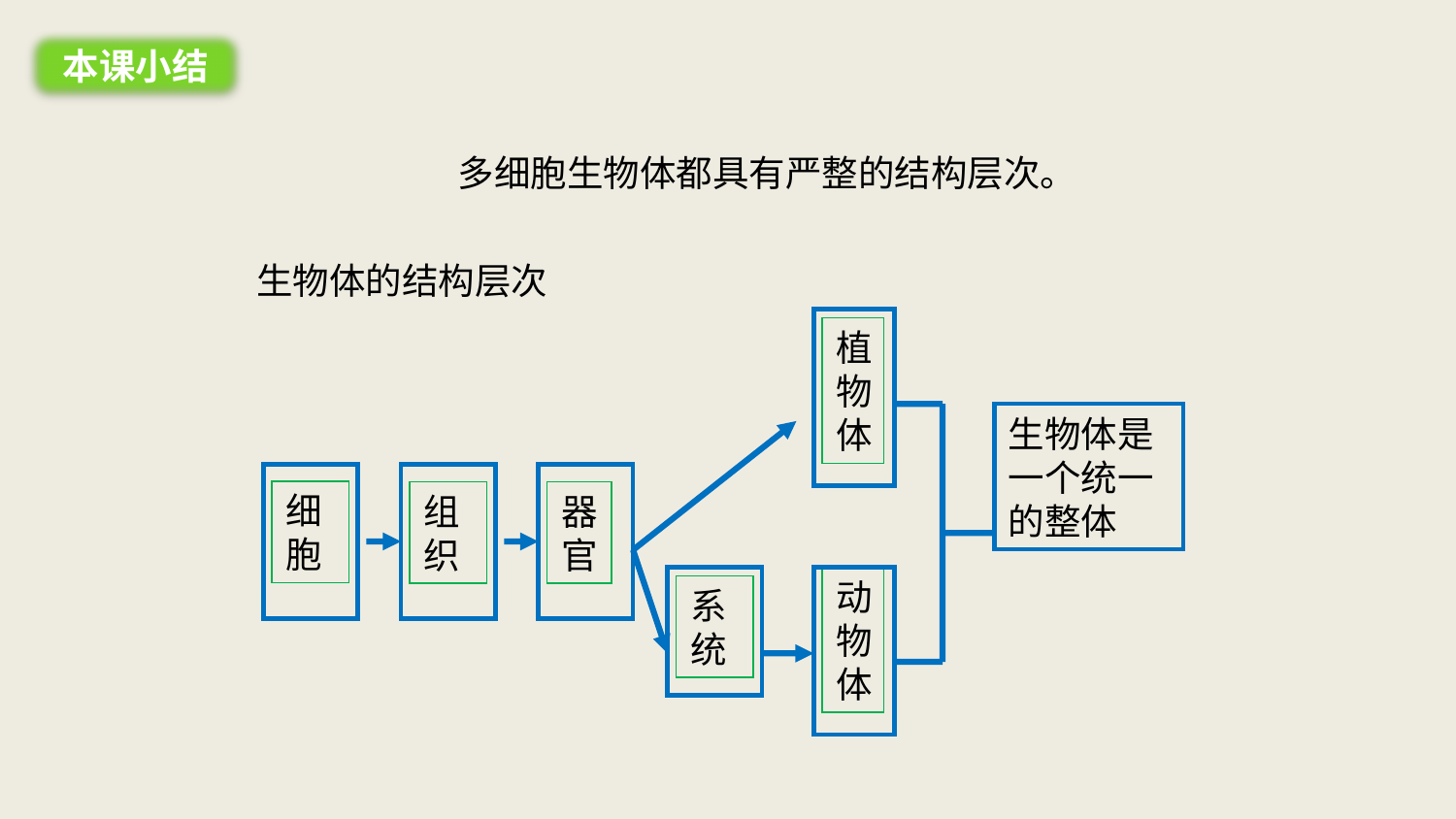

本课小结
多细胞生物体都具有严整的结构层次。
生物体的结构层次

植物体

生物体是一个统一的整体

细胞
组织
器官

动物体
系统